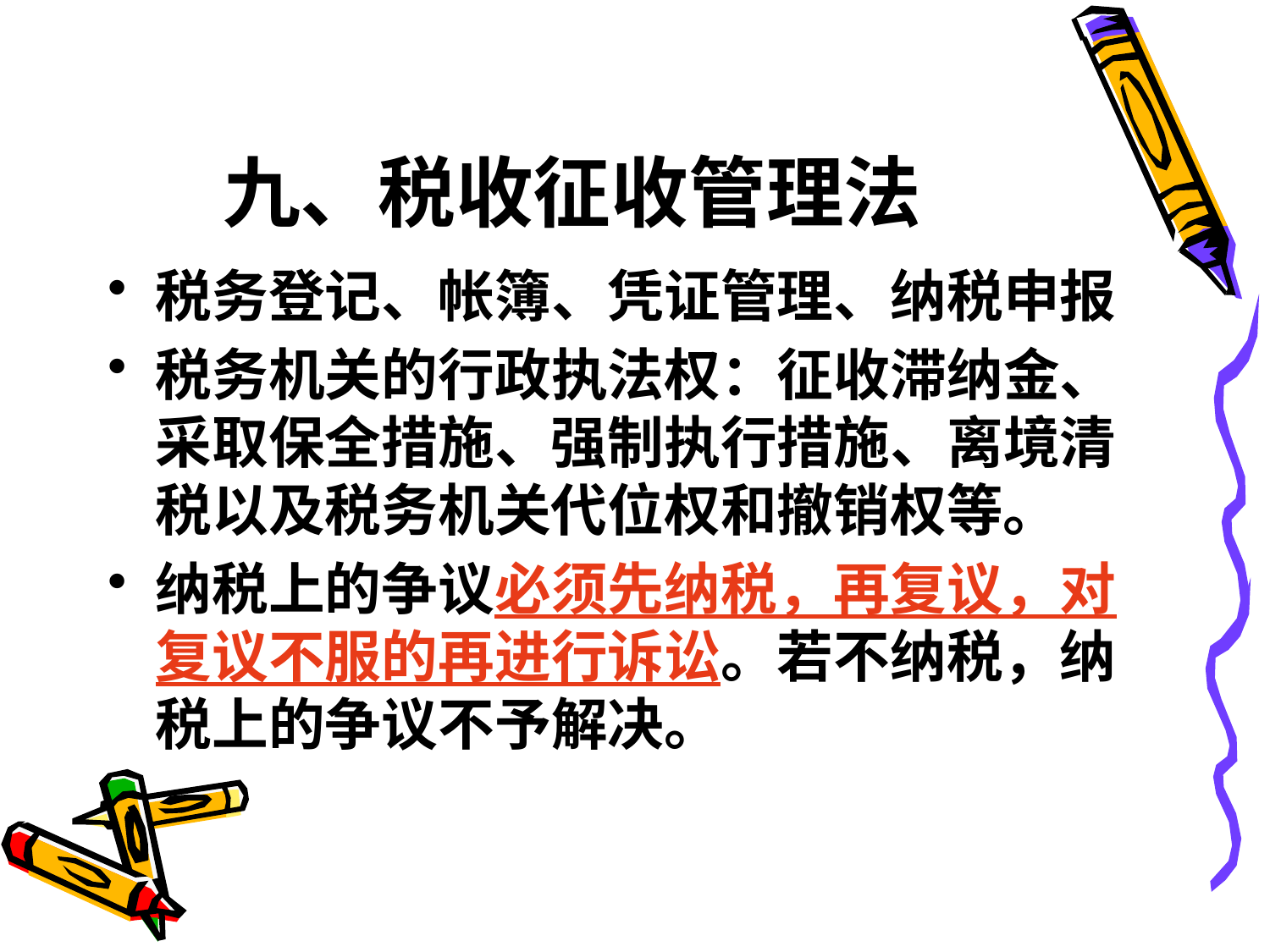

# 九、税收征收管理法
税务登记、帐簿、凭证管理、纳税申报
税务机关的行政执法权：征收滞纳金、采取保全措施、强制执行措施、离境清税以及税务机关代位权和撤销权等。
纳税上的争议必须先纳税，再复议，对复议不服的再进行诉讼。若不纳税，纳税上的争议不予解决。